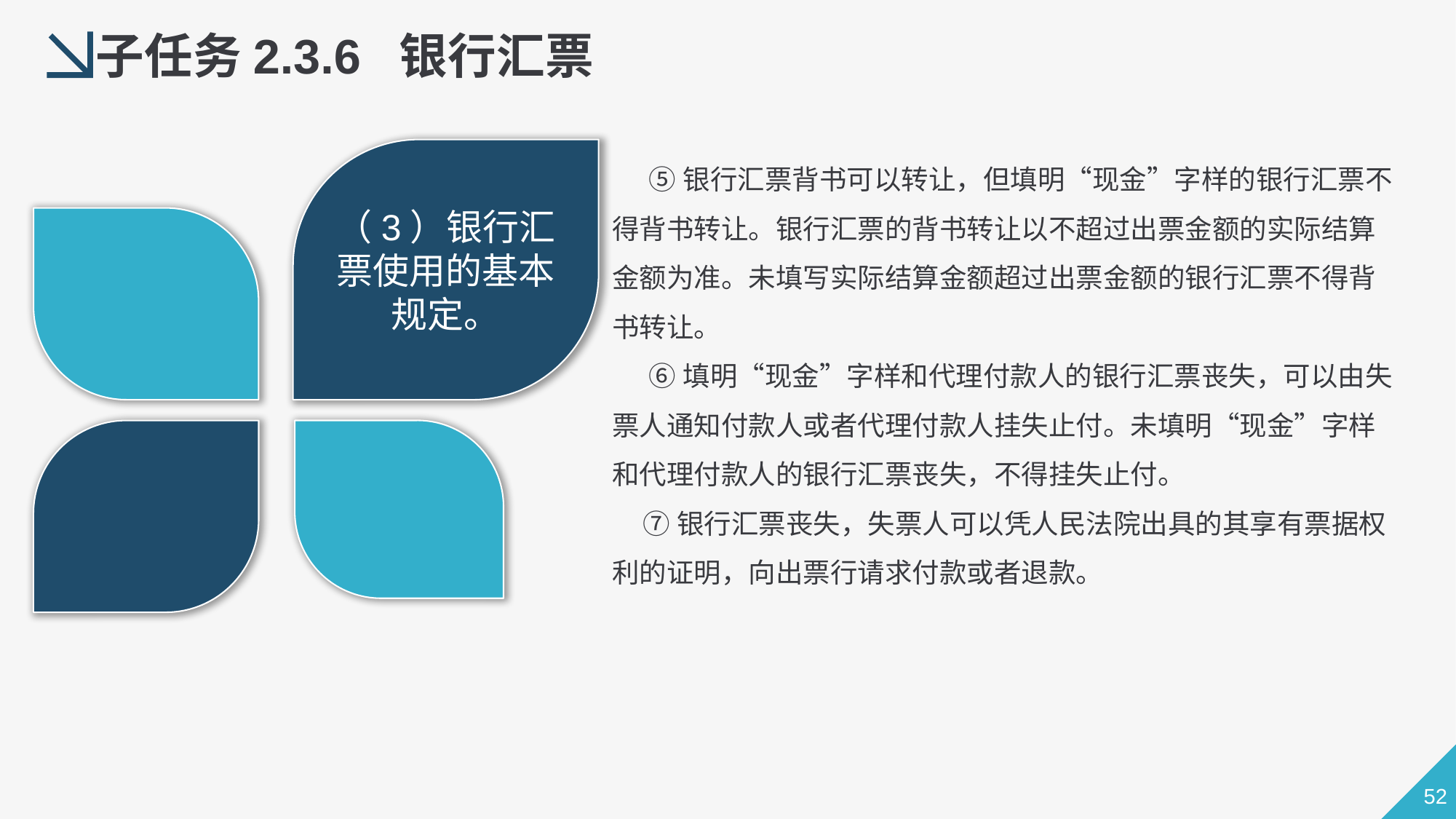

子任务2.3.6  银行汇票

（3）银行汇票使用的基本规定。
      ⑤银行汇票背书可以转让，但填明“现金”字样的银行汇票不得背书转让。银行汇票的背书转让以不超过出票金额的实际结算金额为准。未填写实际结算金额超过出票金额的银行汇票不得背书转让。
      ⑥填明“现金”字样和代理付款人的银行汇票丧失，可以由失票人通知付款人或者代理付款人挂失止付。未填明“现金”字样和代理付款人的银行汇票丧失，不得挂失止付。
     ⑦银行汇票丧失，失票人可以凭人民法院出具的其享有票据权利的证明，向出票行请求付款或者退款。